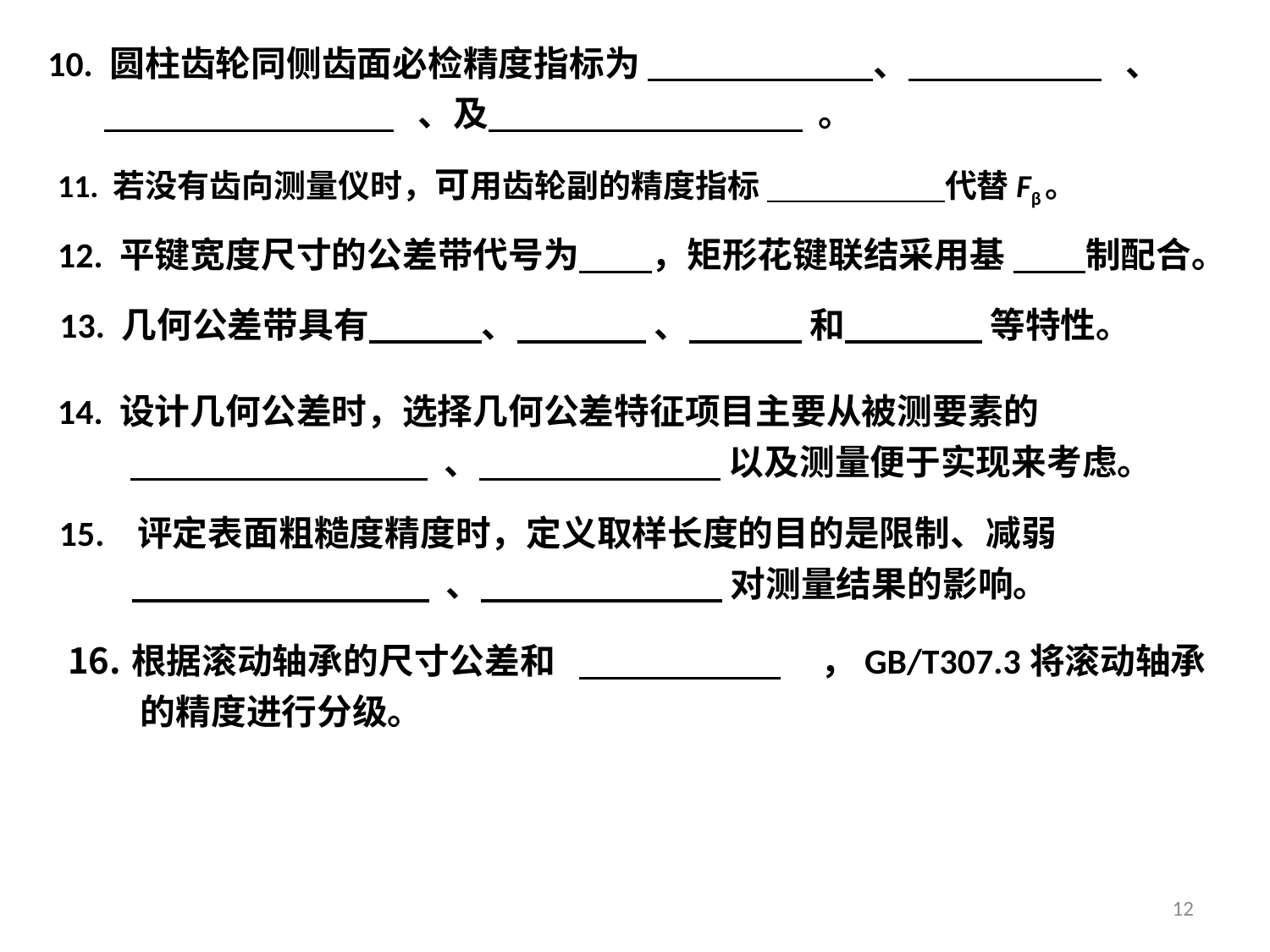

10. 圆柱齿轮同侧齿面必检精度指标为                             、                           、
                                             、及                                         。
11. 若没有齿向测量仪时，可用齿轮副的精度指标                         代替Fβ。
12. 平键宽度尺寸的公差带代号为         ，矩形花键联结采用基          制配合。
13. 几何公差带具有              、                 、               和                  等特性。
14. 设计几何公差时，选择几何公差特征项目主要从被测要素的
                                               、                               以及测量便于实现来考虑。
15.   评定表面粗糙度精度时，定义取样长度的目的是限制、减弱
                                               、                               对测量结果的影响。
根据滚动轴承的尺寸公差和                                 ，GB/T307.3将滚动轴承
        的精度进行分级。
12